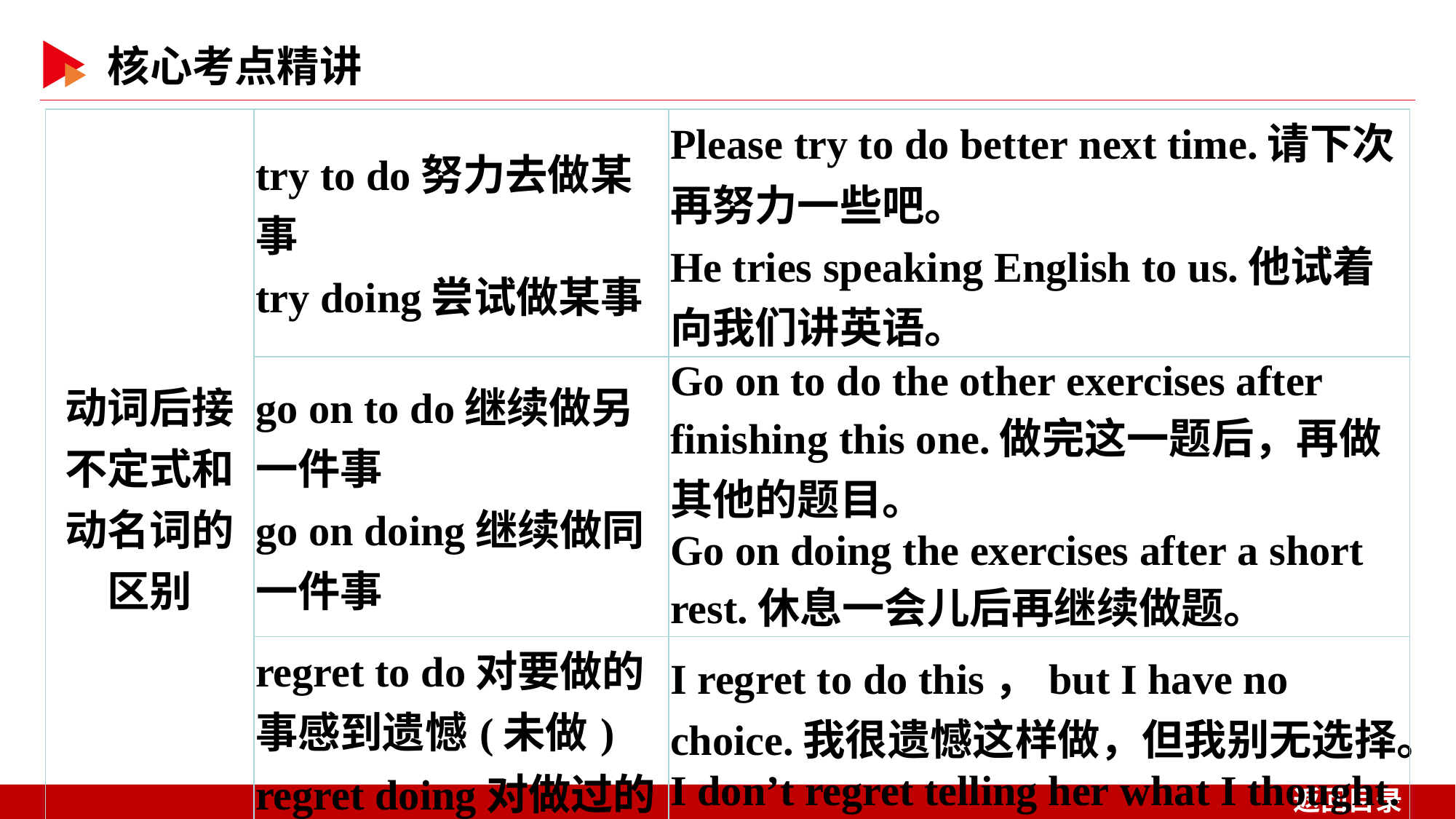

| 动词后接 不定式和 动名词的 区别 | try to do努力去做某事 try doing尝试做某事 | Please try to do better next time.请下次再努力一些吧。 He tries speaking English to us.他试着向我们讲英语。 |
| --- | --- | --- |
|  | go on to do继续做另一件事 go on doing继续做同一件事 | Go on to do the other exercises after finishing this one.做完这一题后，再做其他的题目。 Go on doing the exercises after a short rest.休息一会儿后再继续做题。 |
|  | regret to do对要做的事感到遗憾(未做) regret doing对做过的事感到后悔(已做) | I regret to do this，but I have no choice.我很遗憾这样做，但我别无选择。 I don’t regret telling her what I thought.我不后悔对她说出我的想法。 |